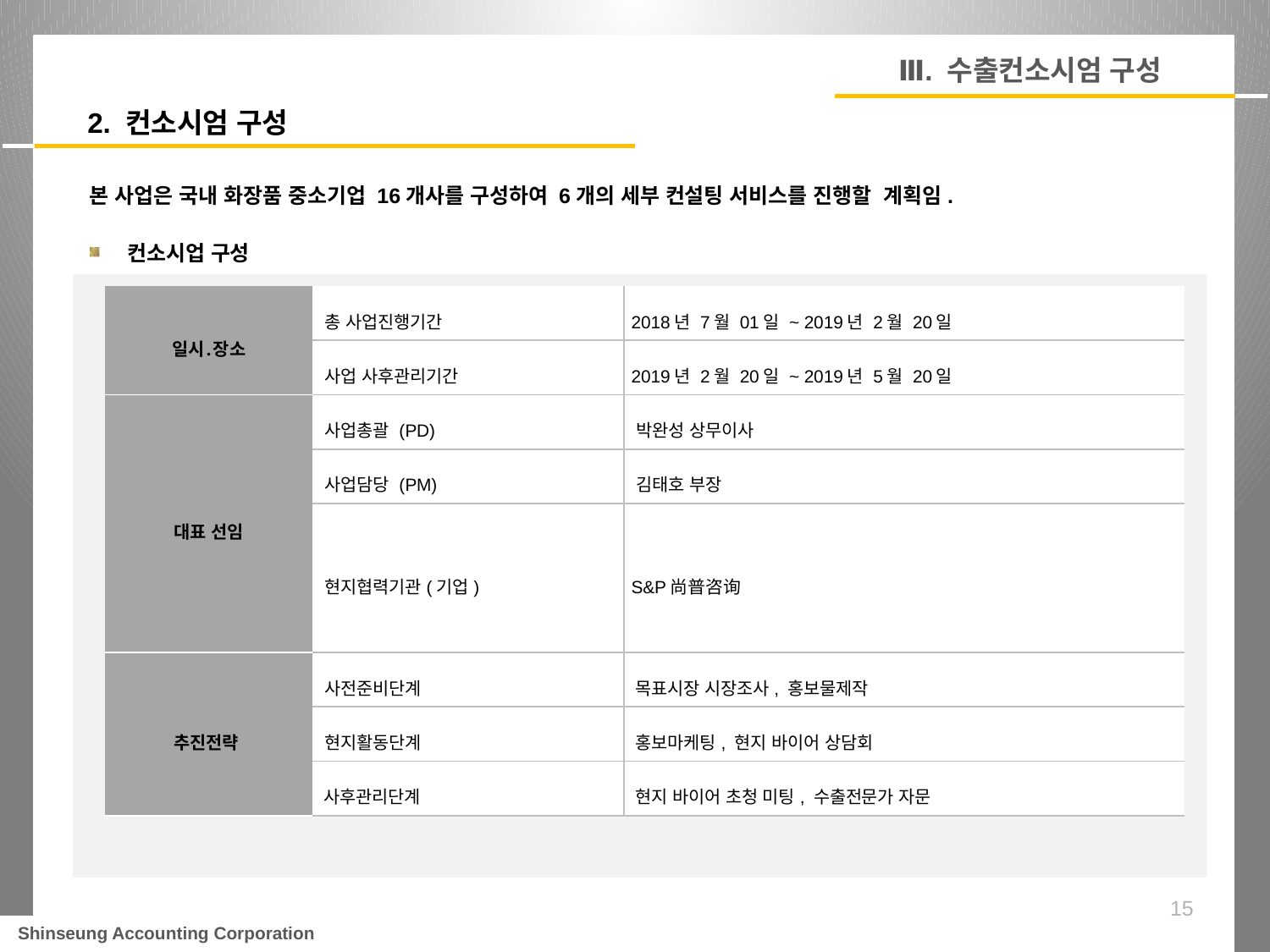

Ⅲ. 수출컨소시엄 구성
2. 컨소시엄 구성
본 사업은 국내 화장품 중소기업 16개사를 구성하여 6개의 세부 컨설팅 서비스를 진행할  계획임.
컨소시업 구성

| 일시․장소 | 총 사업진행기간 | 2018년 7월 01일 ~ 2019년 2월 20일 |
| --- | --- | --- |
|  | 사업 사후관리기간 | 2019년 2월 20일 ~ 2019년 5월 20일 |
| 대표 선임 | 사업총괄 (PD) | 박완성 상무이사 |
|  | 사업담당 (PM) | 김태호 부장 |
|  | 현지협력기관(기업) | S&P尚普咨询 |
| 추진전략 | 사전준비단계 | 목표시장 시장조사, 홍보물제작 |
|  | 현지활동단계 | 홍보마케팅, 현지 바이어 상담회 |
|  | 사후관리단계 | 현지 바이어 초청 미팅, 수출전문가 자문 |
15